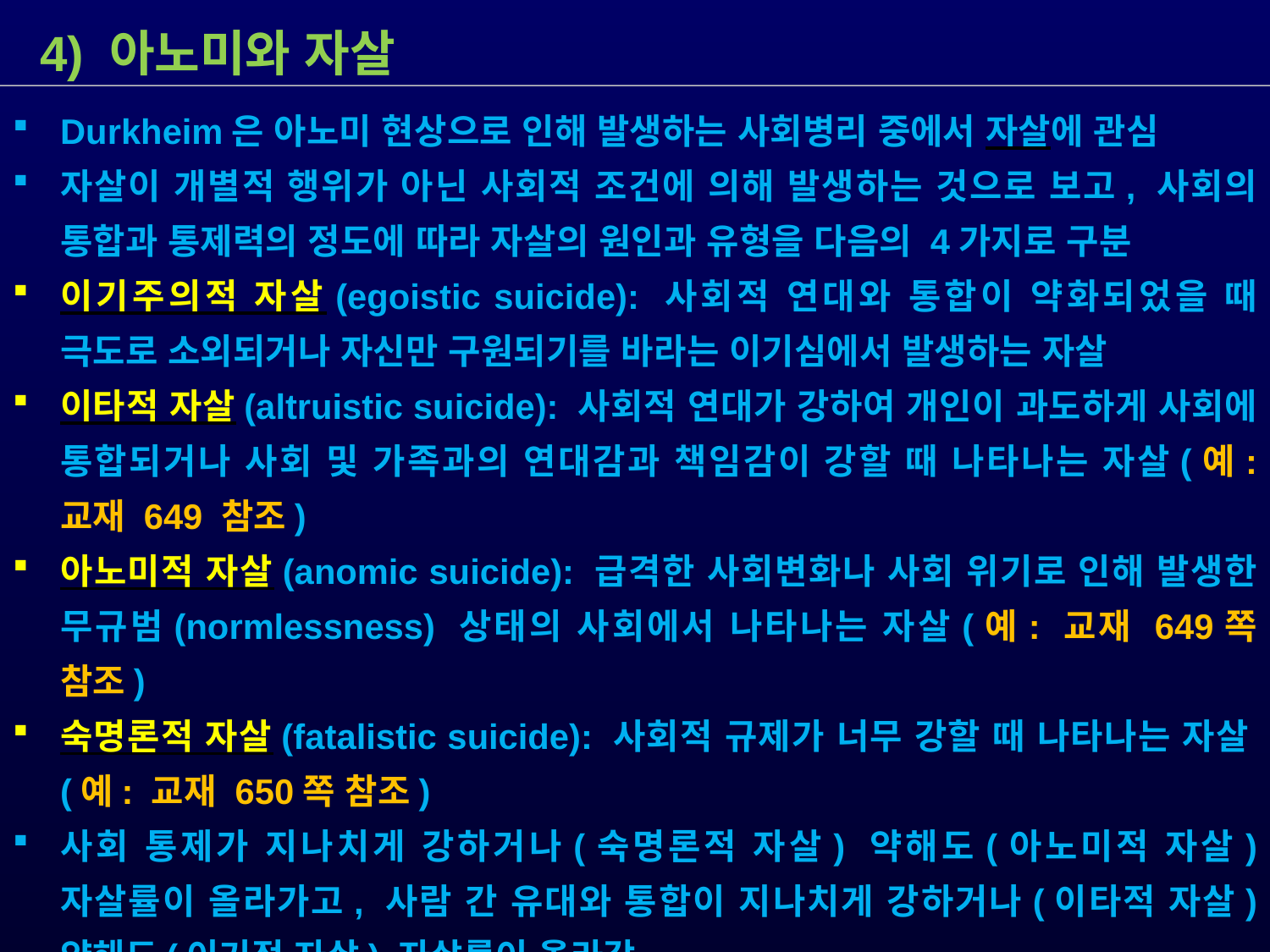

4) 아노미와 자살

Durkheim은 아노미 현상으로 인해 발생하는 사회병리 중에서 자살에 관심
자살이 개별적 행위가 아닌 사회적 조건에 의해 발생하는 것으로 보고, 사회의 통합과 통제력의 정도에 따라 자살의 원인과 유형을 다음의 4가지로 구분
이기주의적 자살(egoistic suicide): 사회적 연대와 통합이 약화되었을 때 극도로 소외되거나 자신만 구원되기를 바라는 이기심에서 발생하는 자살
이타적 자살(altruistic suicide): 사회적 연대가 강하여 개인이 과도하게 사회에 통합되거나 사회 및 가족과의 연대감과 책임감이 강할 때 나타나는 자살(예: 교재 649 참조)
아노미적 자살(anomic suicide): 급격한 사회변화나 사회 위기로 인해 발생한 무규범(normlessness) 상태의 사회에서 나타나는 자살(예: 교재 649쪽 참조)
숙명론적 자살(fatalistic suicide): 사회적 규제가 너무 강할 때 나타나는 자살(예: 교재 650쪽 참조)
사회 통제가 지나치게 강하거나(숙명론적 자살) 약해도(아노미적 자살) 자살률이 올라가고, 사람 간 유대와 통합이 지나치게 강하거나(이타적 자살) 약해도(이기적 자살) 자살률이 올라감